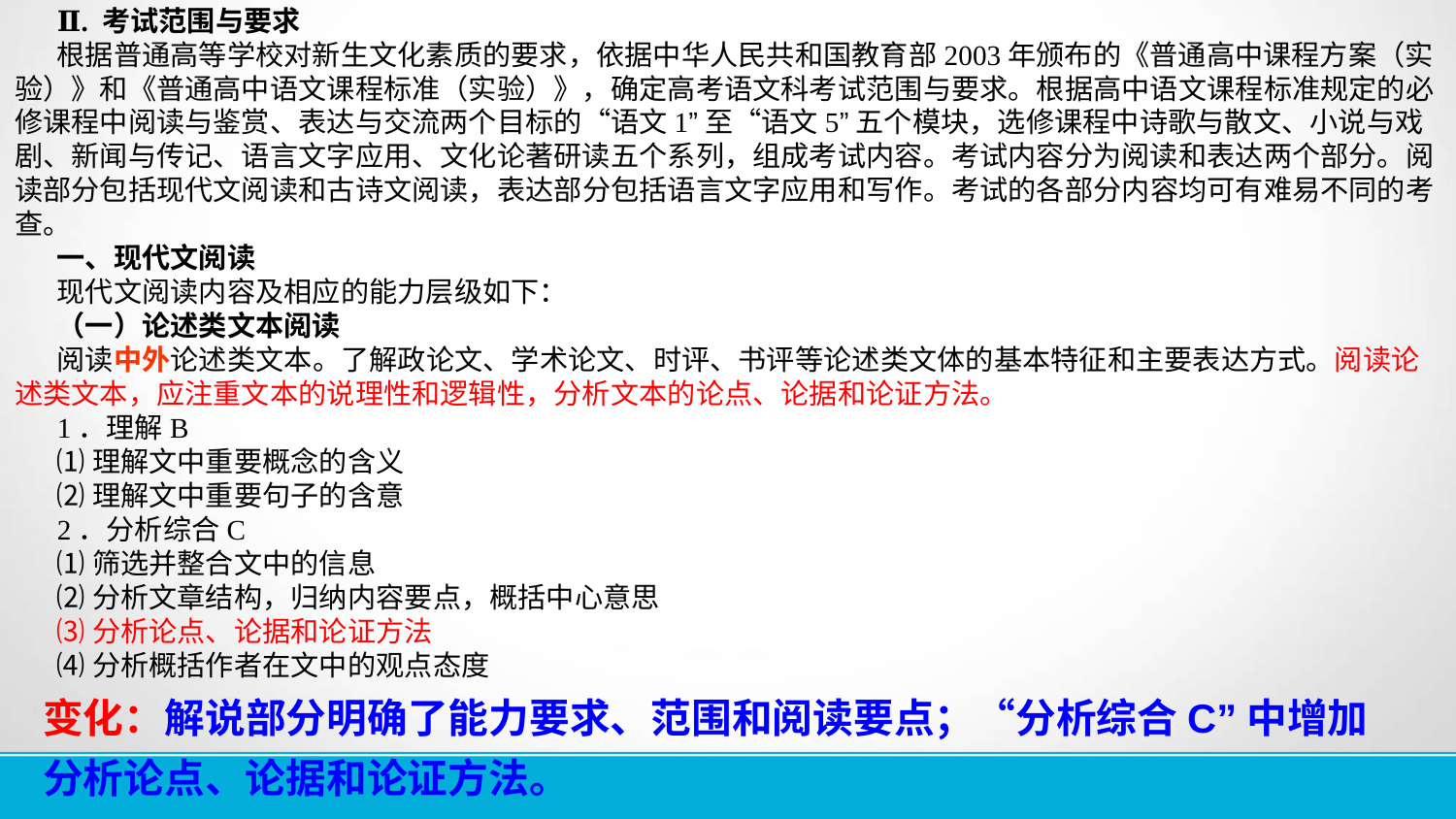

Ⅱ. 考试范围与要求
根据普通高等学校对新生文化素质的要求，依据中华人民共和国教育部2003年颁布的《普通高中课程方案（实验）》和《普通高中语文课程标准（实验）》，确定高考语文科考试范围与要求。根据高中语文课程标准规定的必修课程中阅读与鉴赏、表达与交流两个目标的“语文1”至“语文5”五个模块，选修课程中诗歌与散文、小说与戏剧、新闻与传记、语言文字应用、文化论著研读五个系列，组成考试内容。考试内容分为阅读和表达两个部分。阅读部分包括现代文阅读和古诗文阅读，表达部分包括语言文字应用和写作。考试的各部分内容均可有难易不同的考查。
一、现代文阅读
现代文阅读内容及相应的能力层级如下：
（一）论述类文本阅读
阅读中外论述类文本。了解政论文、学术论文、时评、书评等论述类文体的基本特征和主要表达方式。阅读论述类文本，应注重文本的说理性和逻辑性，分析文本的论点、论据和论证方法。
1．理解B
⑴理解文中重要概念的含义
⑵理解文中重要句子的含意
2．分析综合C
⑴筛选并整合文中的信息
⑵分析文章结构，归纳内容要点，概括中心意思
⑶分析论点、论据和论证方法
⑷分析概括作者在文中的观点态度
变化：解说部分明确了能力要求、范围和阅读要点；“分析综合C”中增加分析论点、论据和论证方法。